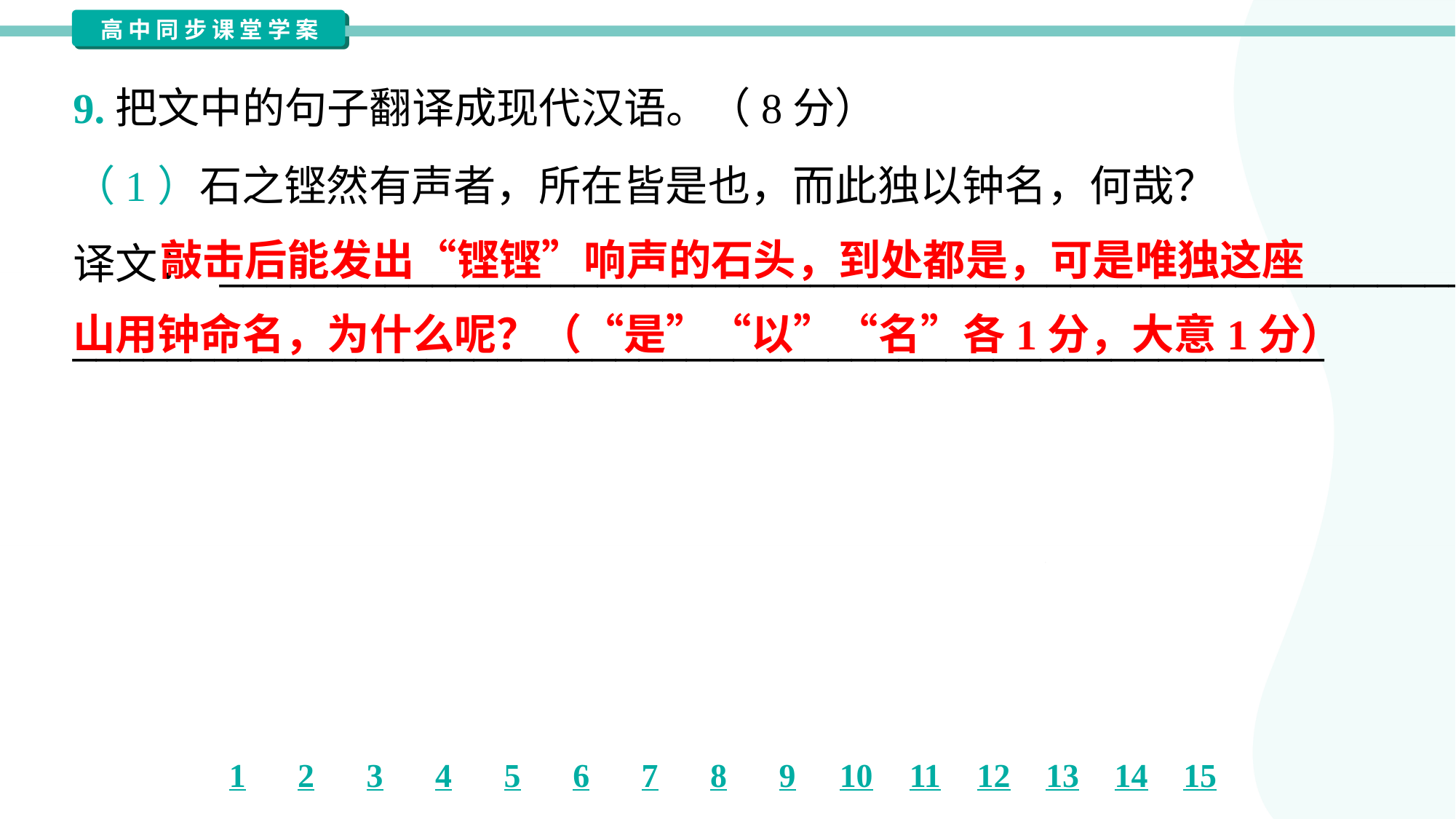

9.把文中的句子翻译成现代汉语。（8分）
（1）石之铿然有声者，所在皆是也，而此独以钟名，何哉？
译文： ______________________________________________________
_____________________________________________________
        敲击后能发出“铿铿”响声的石头，到处都是，可是唯独这座
山用钟命名，为什么呢？（“是”“以”“名”各1分，大意1分）